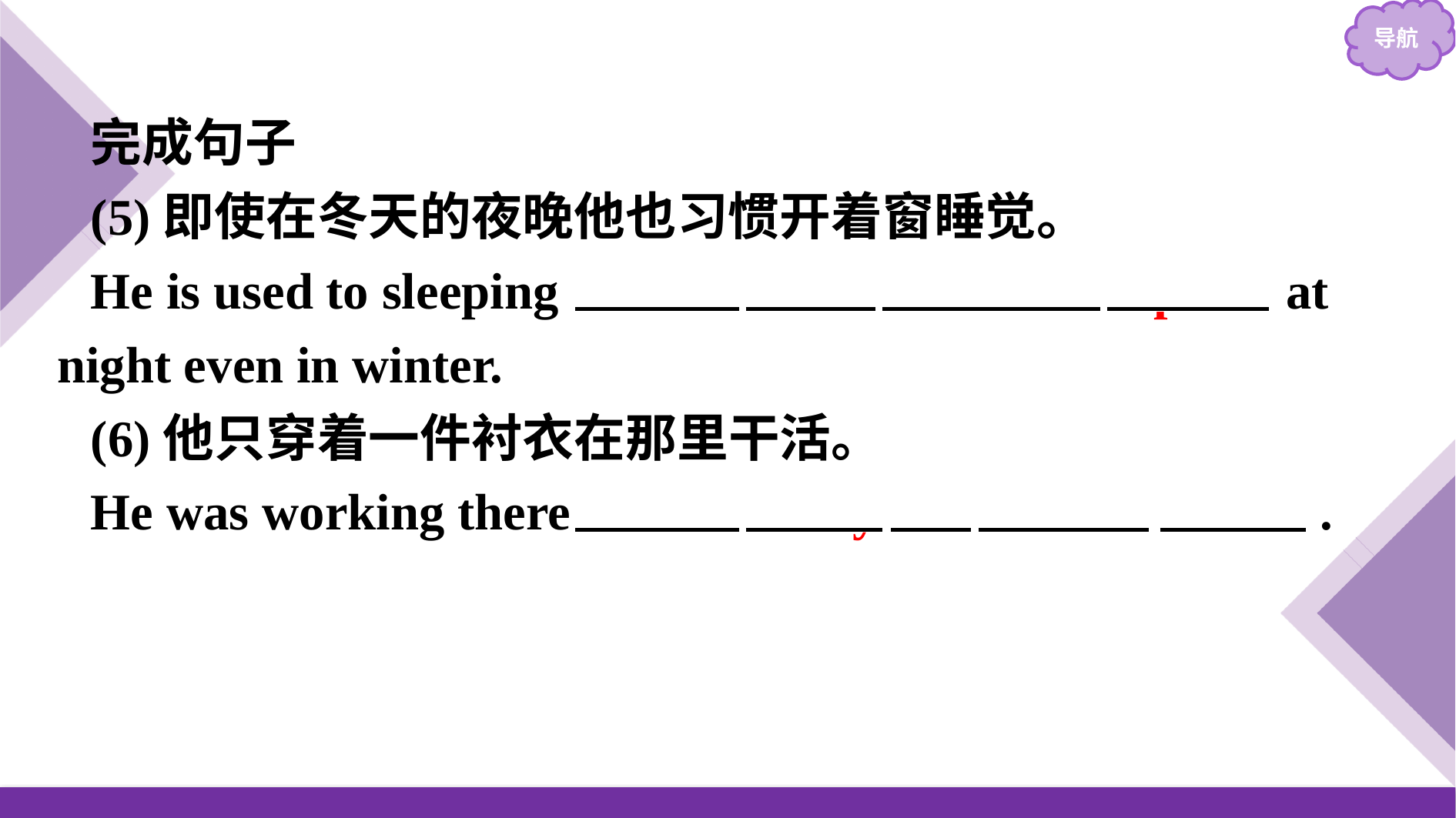

完成句子
(5)即使在冬天的夜晚他也习惯开着窗睡觉。
He is used to sleeping    with     the     window    open    at night even in winter.
(6)他只穿着一件衬衣在那里干活。
He was working there    with     only    a     shirt     on      .